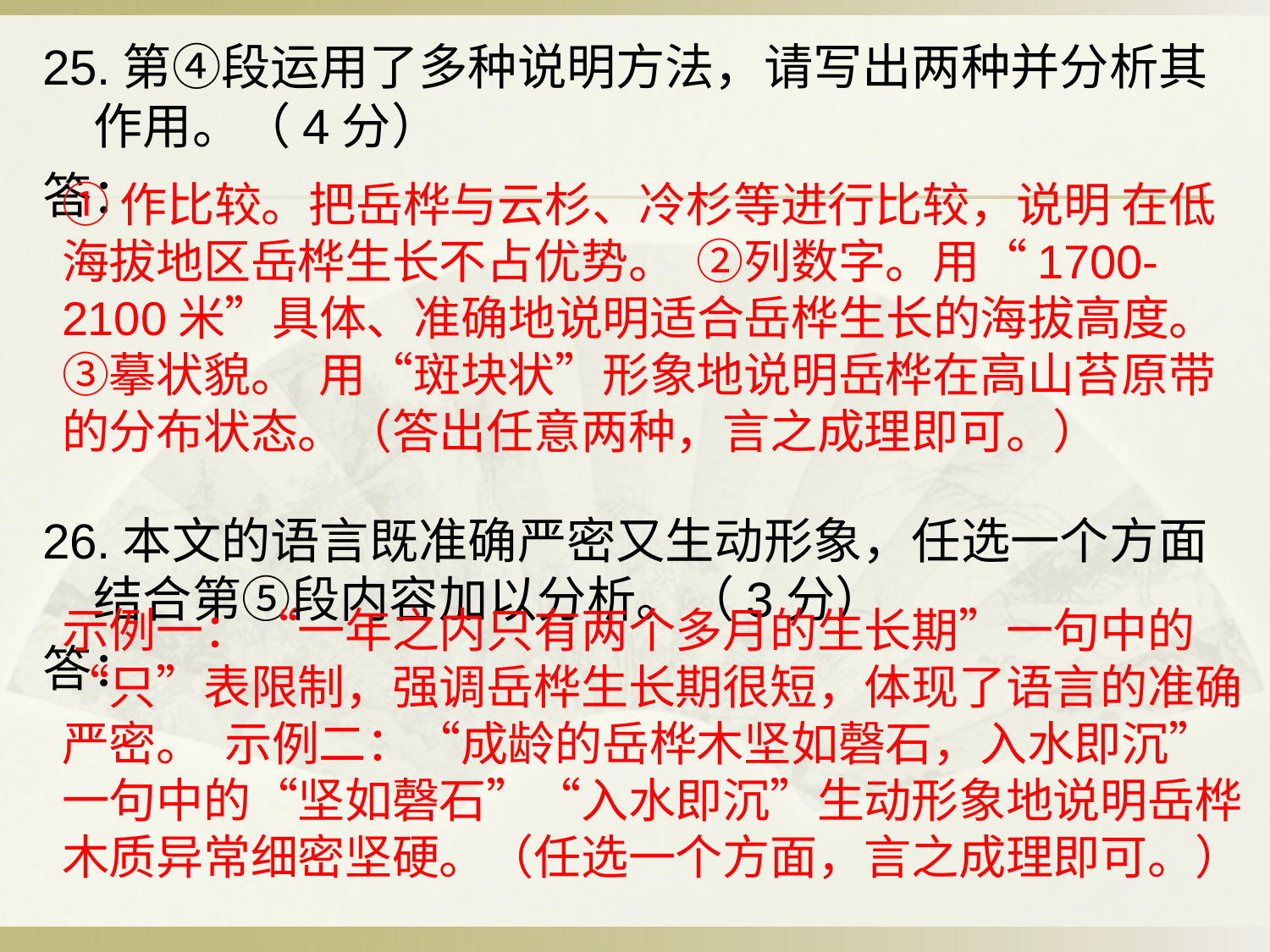

25.第④段运用了多种说明方法，请写出两种并分析其作用。（4分）
答：

26.本文的语言既准确严密又生动形象，任选一个方面结合第⑤段内容加以分析。（3分）
答：
		①作比较。把岳桦与云杉、冷杉等进行比较，说明 在低海拔地区岳桦生长不占优势。  ②列数字。用“1700-2100米”具体、准确地说明适合岳桦生长的海拔高度。  ③摹状貌。  用“斑块状”形象地说明岳桦在高山苔原带的分布状态。（答出任意两种，言之成理即可。）

		示例一：“一年之内只有两个多月的生长期”一句中的“只”表限制，强调岳桦生长期很短，体现了语言的准确严密。  示例二：“成龄的岳桦木坚如磬石，入水即沉”一句中的“坚如磬石”“入水即沉”生动形象地说明岳桦木质异常细密坚硬。（任选一个方面，言之成理即可。）